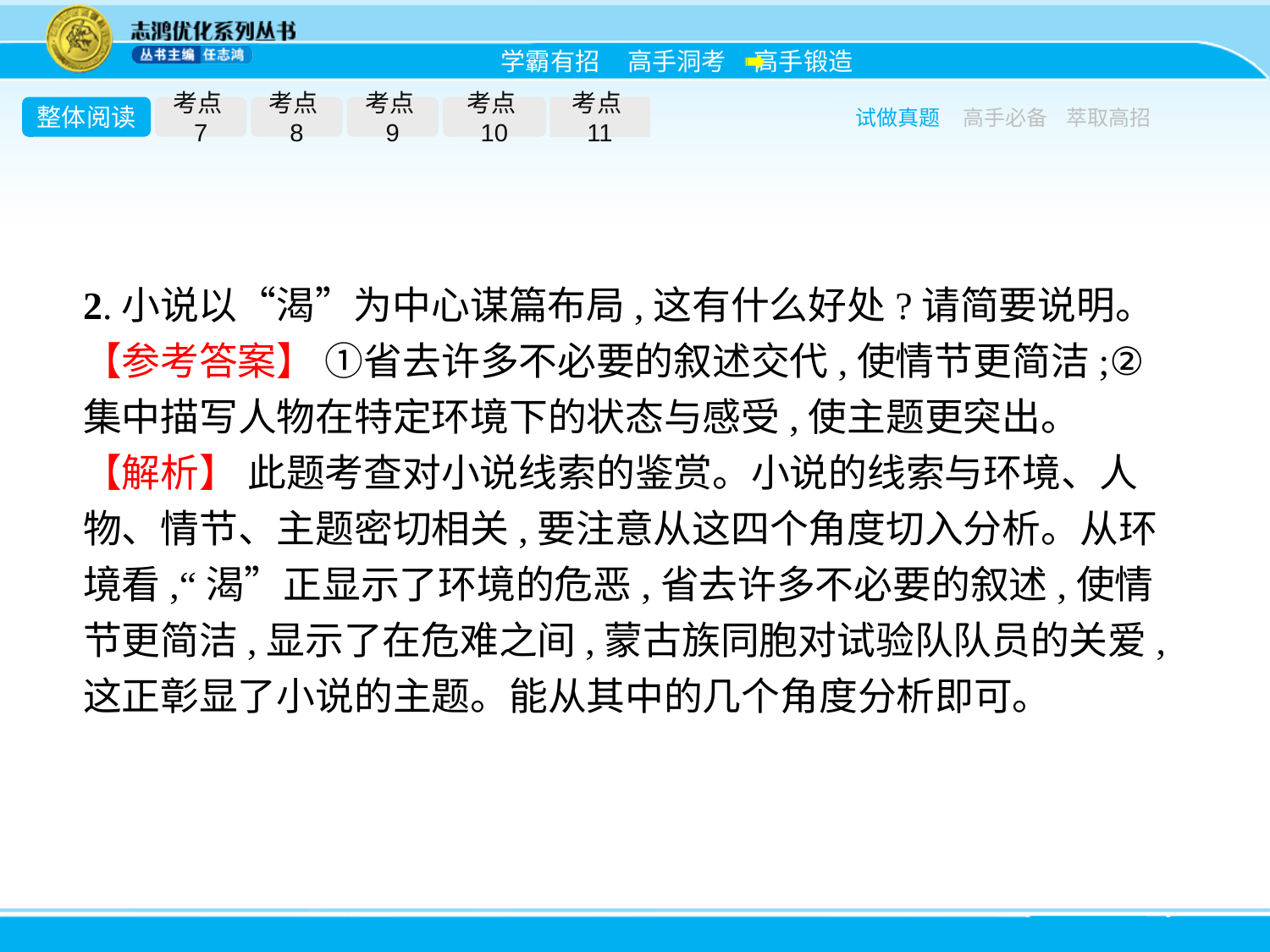

整体阅读
考点7
考点8
考点9
考点10
考点11
试做真题
高手必备
萃取高招
2.小说以“渴”为中心谋篇布局,这有什么好处?请简要说明。
【参考答案】 ①省去许多不必要的叙述交代,使情节更简洁;②集中描写人物在特定环境下的状态与感受,使主题更突出。
【解析】 此题考查对小说线索的鉴赏。小说的线索与环境、人物、情节、主题密切相关,要注意从这四个角度切入分析。从环境看,“渴”正显示了环境的危恶,省去许多不必要的叙述,使情节更简洁,显示了在危难之间,蒙古族同胞对试验队队员的关爱,这正彰显了小说的主题。能从其中的几个角度分析即可。